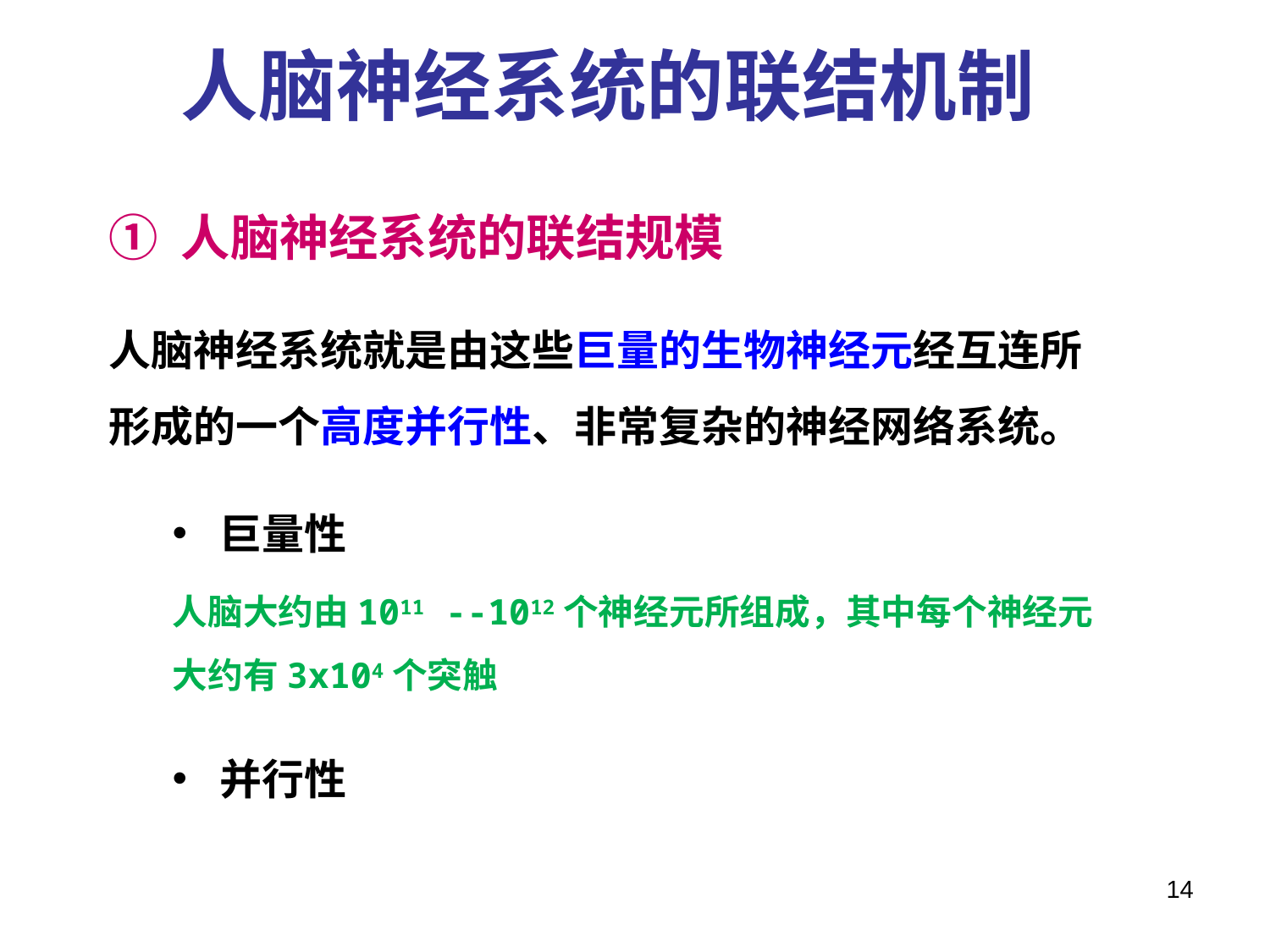

人脑神经系统的联结机制
① 人脑神经系统的联结规模
人脑神经系统就是由这些巨量的生物神经元经互连所形成的一个高度并行性、非常复杂的神经网络系统。
巨量性
人脑大约由1011 --1012个神经元所组成，其中每个神经元大约有3x104个突触
并行性

14